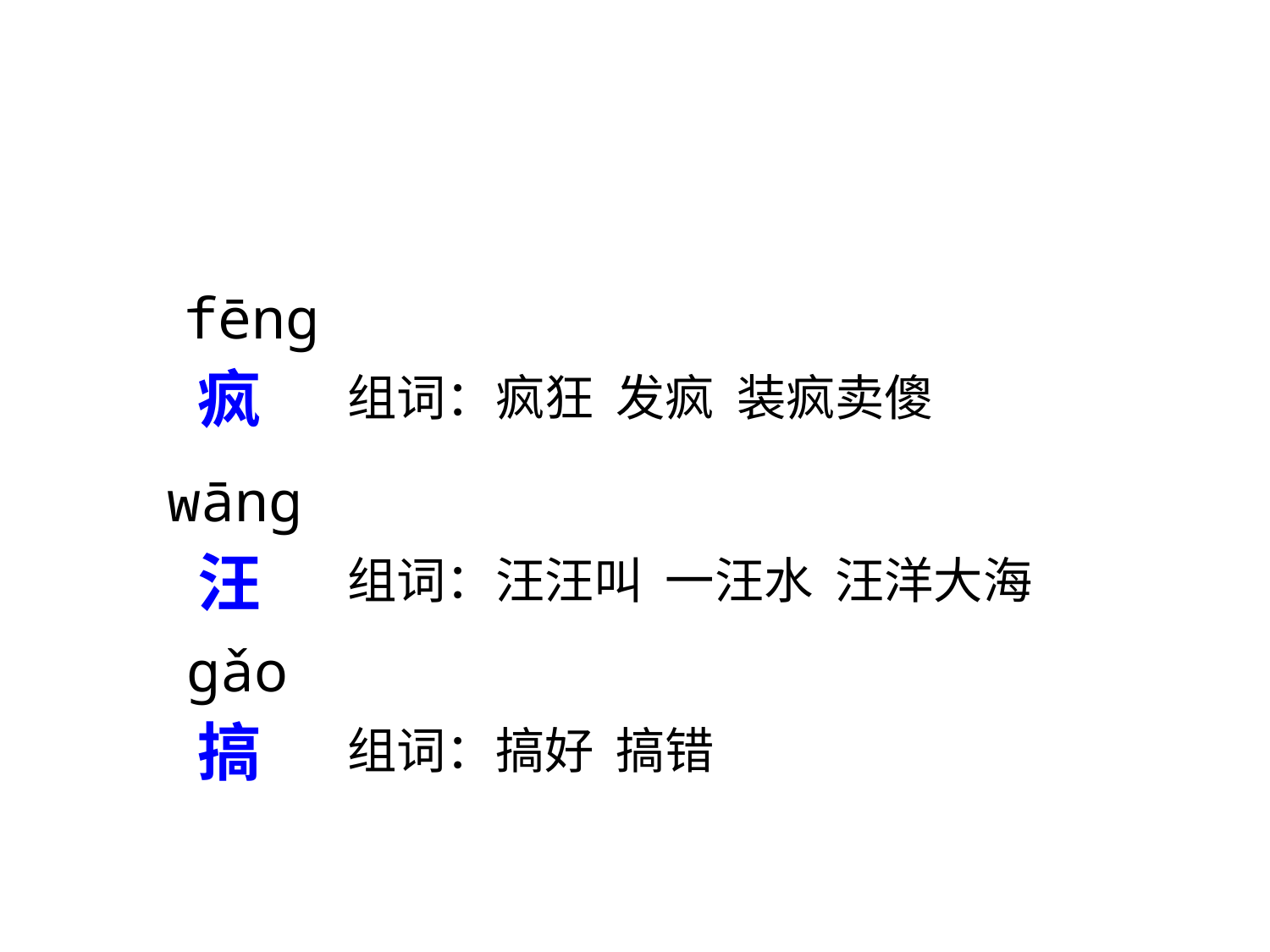

fēnɡ
疯
组词：疯狂  发疯  装疯卖傻
wānɡ
汪
组词：汪汪叫  一汪水  汪洋大海
ɡǎo
搞
组词：搞好  搞错